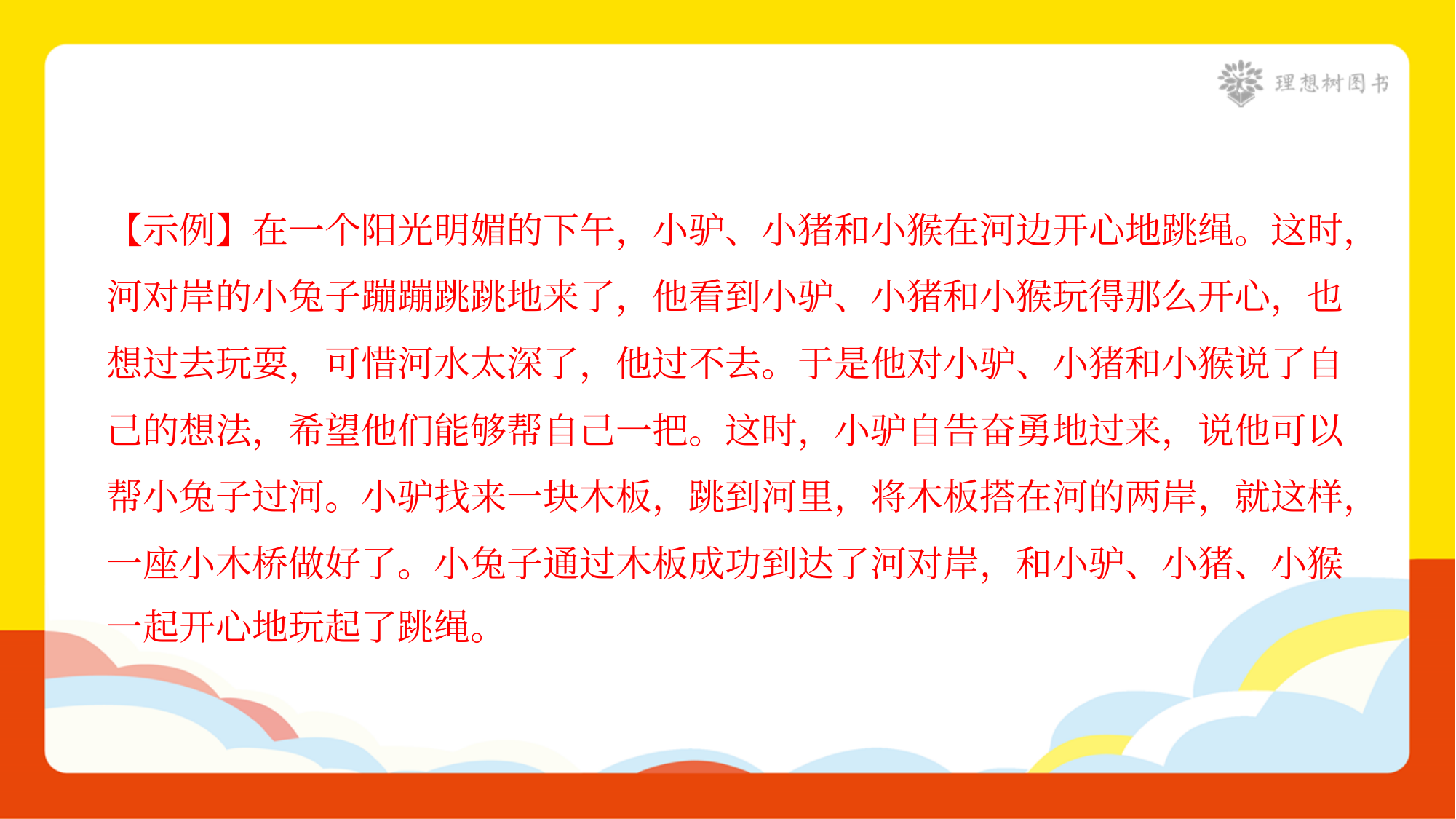

【示例】在一个阳光明媚的下午，小驴、小猪和小猴在河边开心地跳绳。这时，
河对岸的小兔子蹦蹦跳跳地来了，他看到小驴、小猪和小猴玩得那么开心，也
想过去玩耍，可惜河水太深了，他过不去。于是他对小驴、小猪和小猴说了自
己的想法，希望他们能够帮自己一把。这时，小驴自告奋勇地过来，说他可以
帮小兔子过河。小驴找来一块木板，跳到河里，将木板搭在河的两岸，就这样，
一座小木桥做好了。小兔子通过木板成功到达了河对岸，和小驴、小猪、小猴
一起开心地玩起了跳绳。